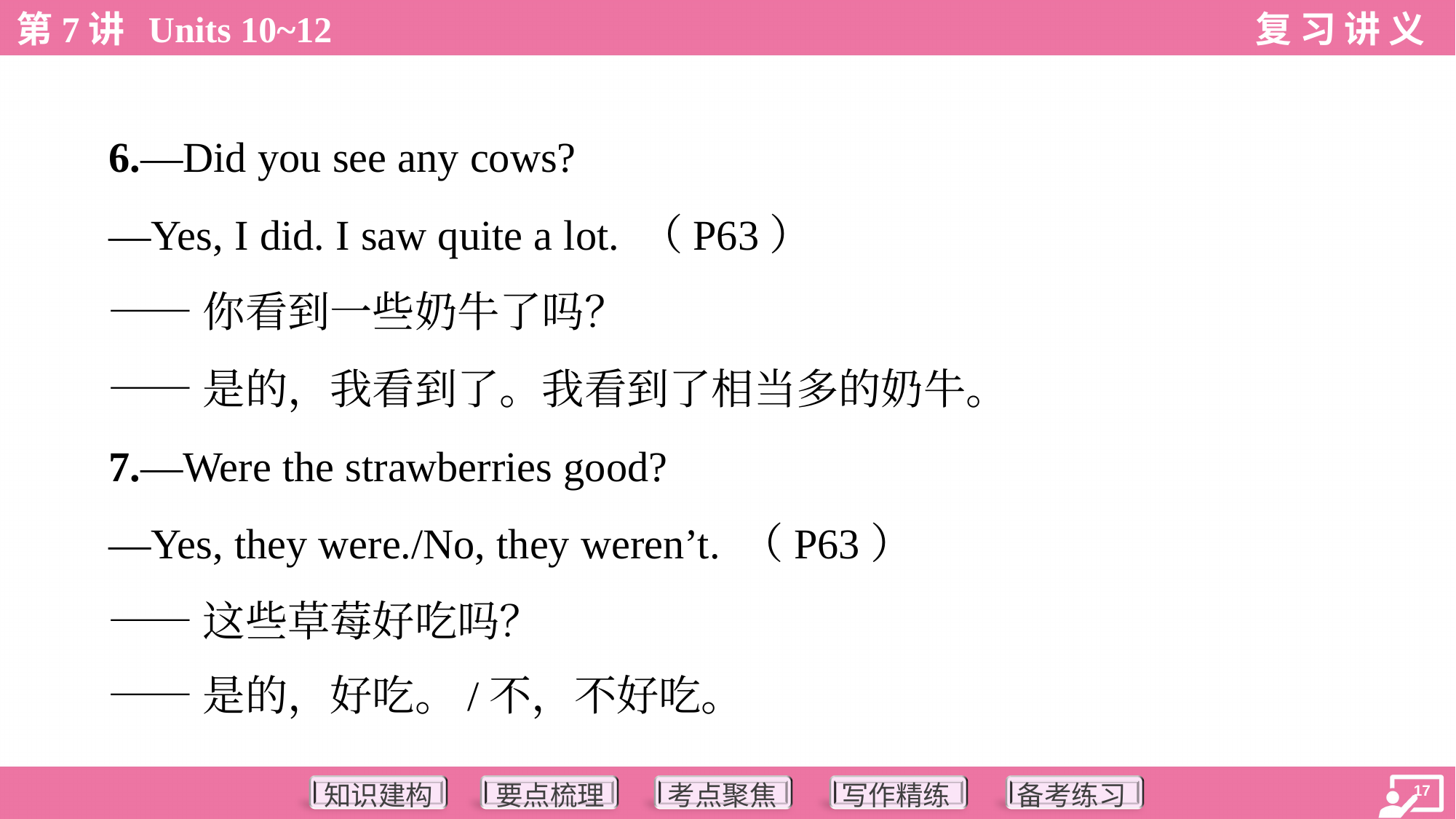

6.—Did you see any cows?
    —Yes, I did. I saw quite a lot. （P63）
    ——你看到一些奶牛了吗？
    ——是的，我看到了。我看到了相当多的奶牛。
    7.—Were the strawberries good?
    —Yes, they were./No, they weren’t. （P63）
    ——这些草莓好吃吗？
    ——是的，好吃。/不，不好吃。